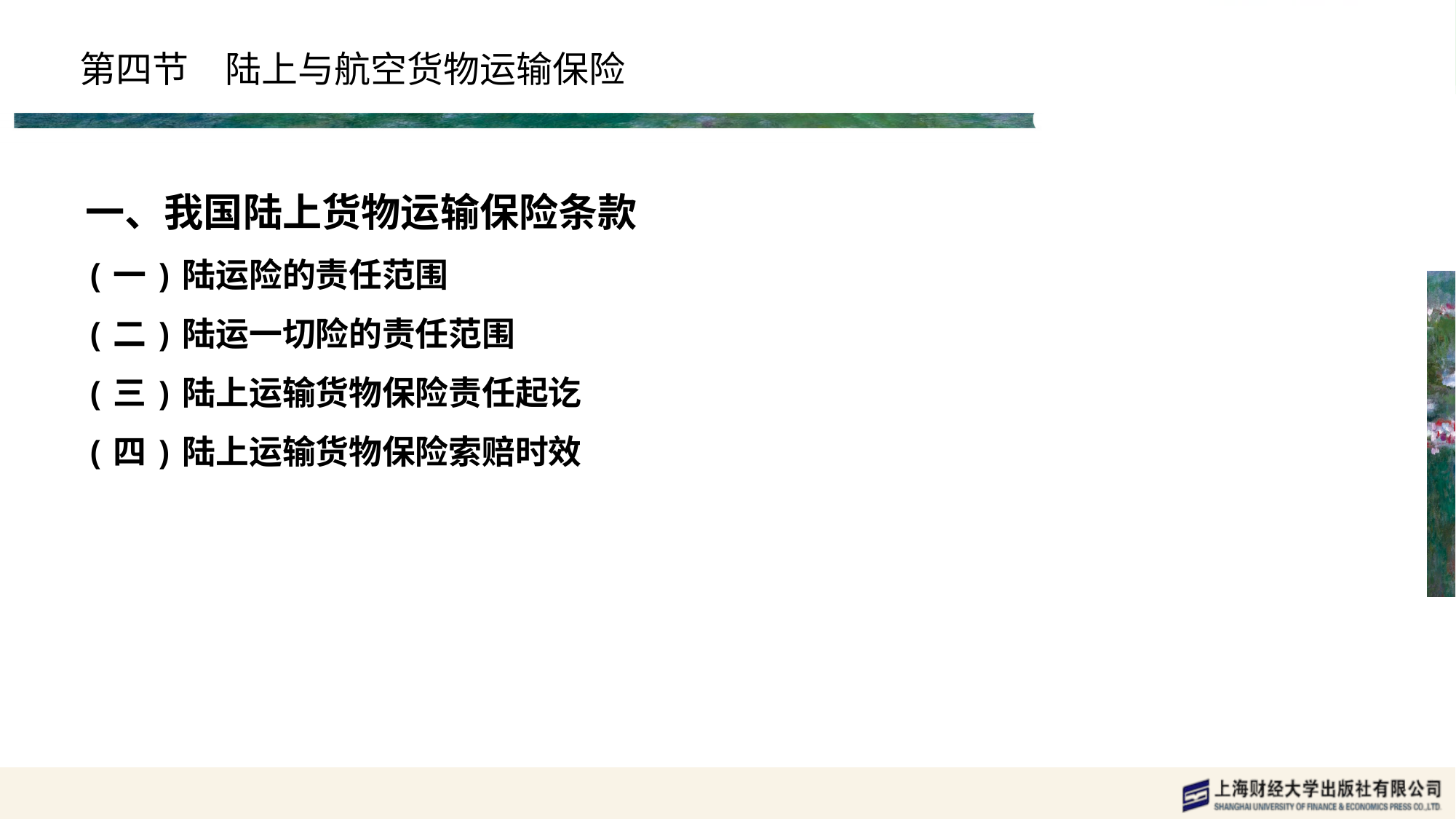

# 第四节　陆上与航空货物运输保险
一、我国陆上货物运输保险条款
(一)陆运险的责任范围
(二)陆运一切险的责任范围
(三)陆上运输货物保险责任起讫
(四)陆上运输货物保险索赔时效